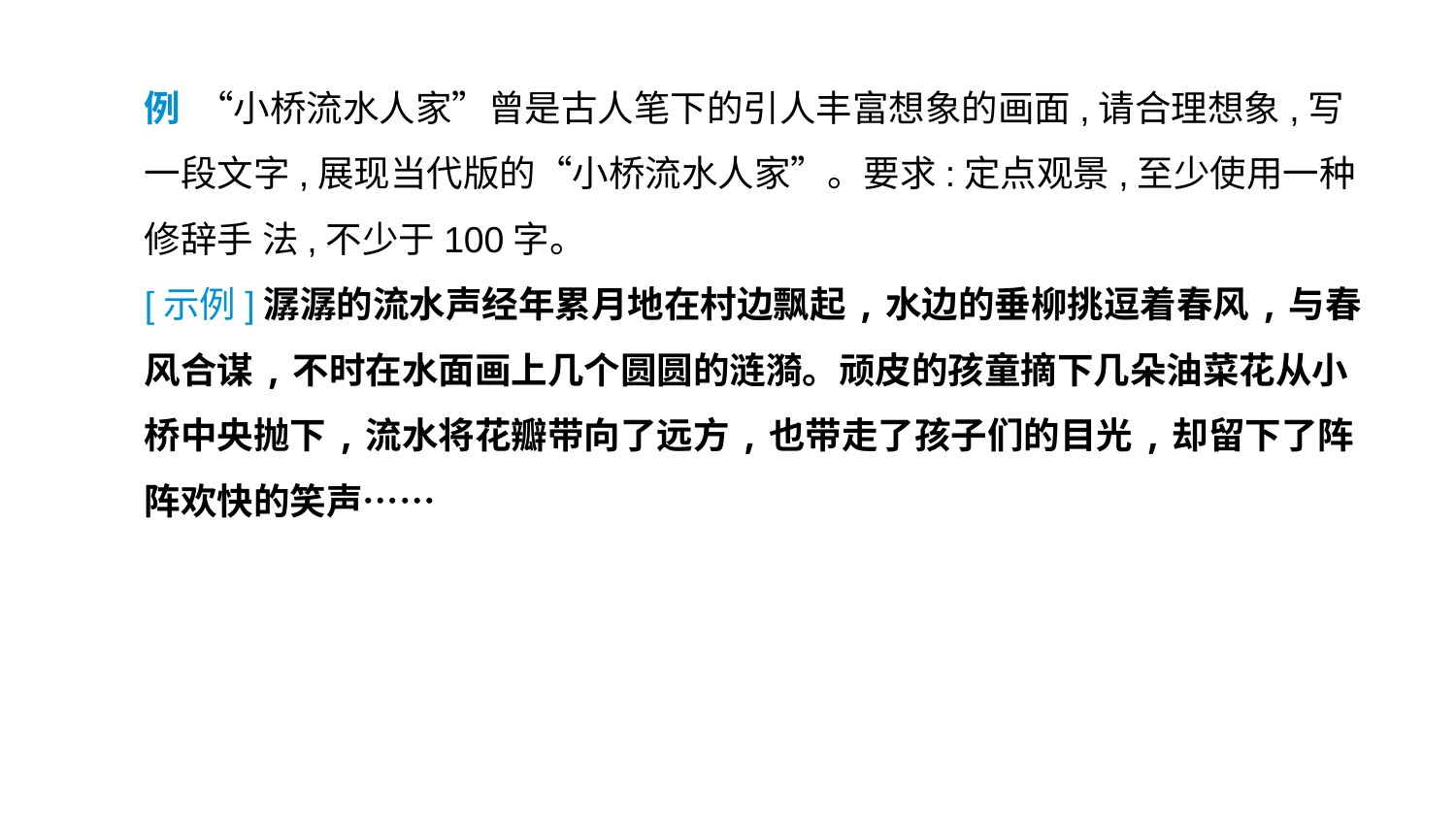

例  “小桥流水人家”曾是古人笔下的引人丰富想象的画面,请合理想象,写一段文字,展现当代版的“小桥流水人家”。要求:定点观景,至少使用一种修辞手 法,不少于100字。
[示例]潺潺的流水声经年累月地在村边飘起,水边的垂柳挑逗着春风,与春风合谋,不时在水面画上几个圆圆的涟漪。顽皮的孩童摘下几朵油菜花从小桥中央抛下,流水将花瓣带向了远方,也带走了孩子们的目光,却留下了阵阵欢快的笑声……